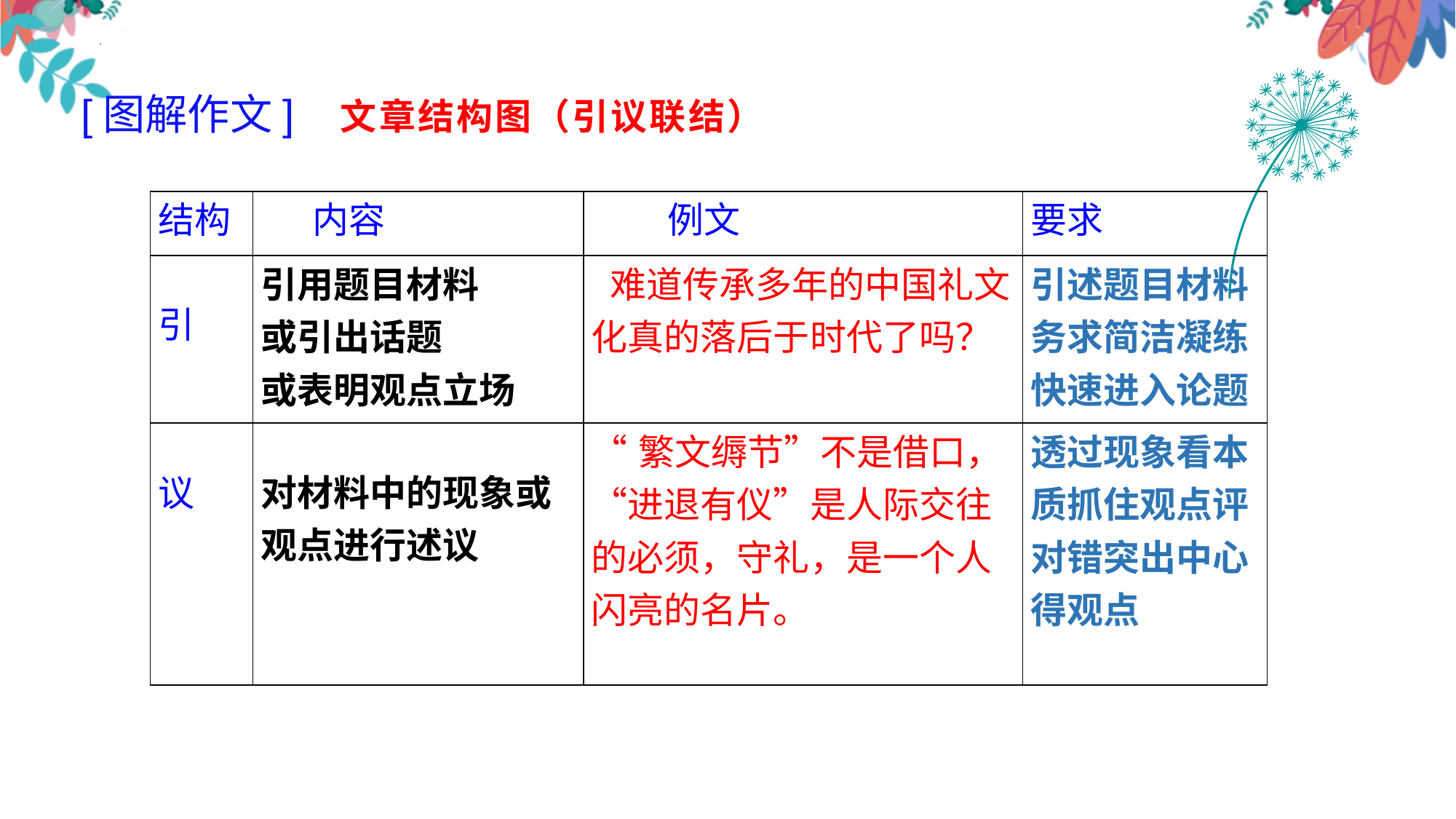

[图解作文]   文章结构图（引议联结）

| 结构 | 内容 | 例文 | 要求 |
| --- | --- | --- | --- |
| 引 | 引用题目材料 或引出话题 或表明观点立场 | 难道传承多年的中国礼文化真的落后于时代了吗？ | 引述题目材料务求简洁凝练快速进入论题 |
| 议 | 对材料中的现象或观点进行述议 | “繁文缛节”不是借口，“进退有仪”是人际交往的必须，守礼，是一个人闪亮的名片。 | 透过现象看本质抓住观点评对错突出中心得观点 |